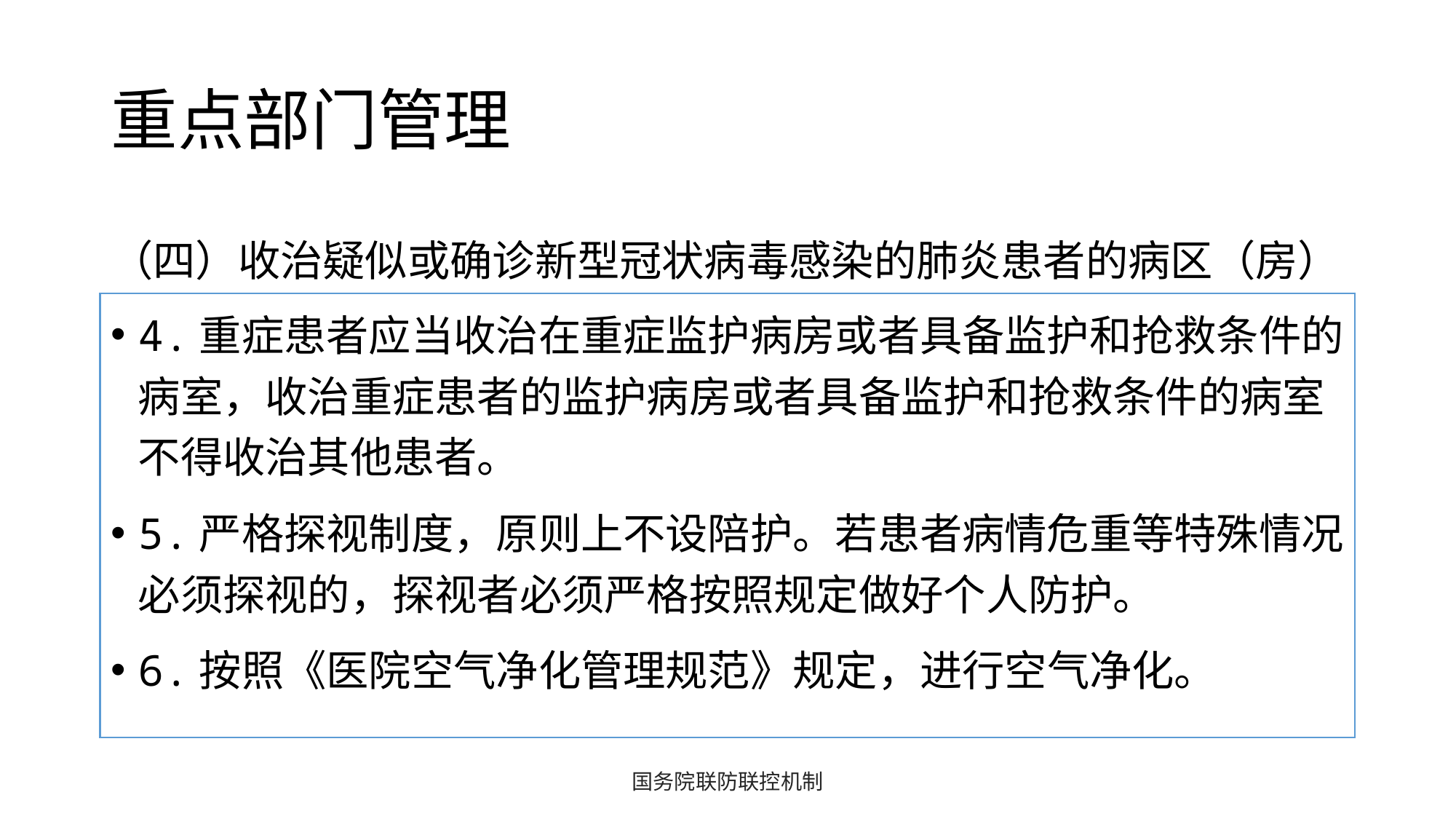

# 重点部门管理
（四）收治疑似或确诊新型冠状病毒感染的肺炎患者的病区（房）
4.重症患者应当收治在重症监护病房或者具备监护和抢救条件的病室，收治重症患者的监护病房或者具备监护和抢救条件的病室不得收治其他患者。
5.严格探视制度，原则上不设陪护。若患者病情危重等特殊情况必须探视的，探视者必须严格按照规定做好个人防护。
6.按照《医院空气净化管理规范》规定，进行空气净化。

国务院联防联控机制
23